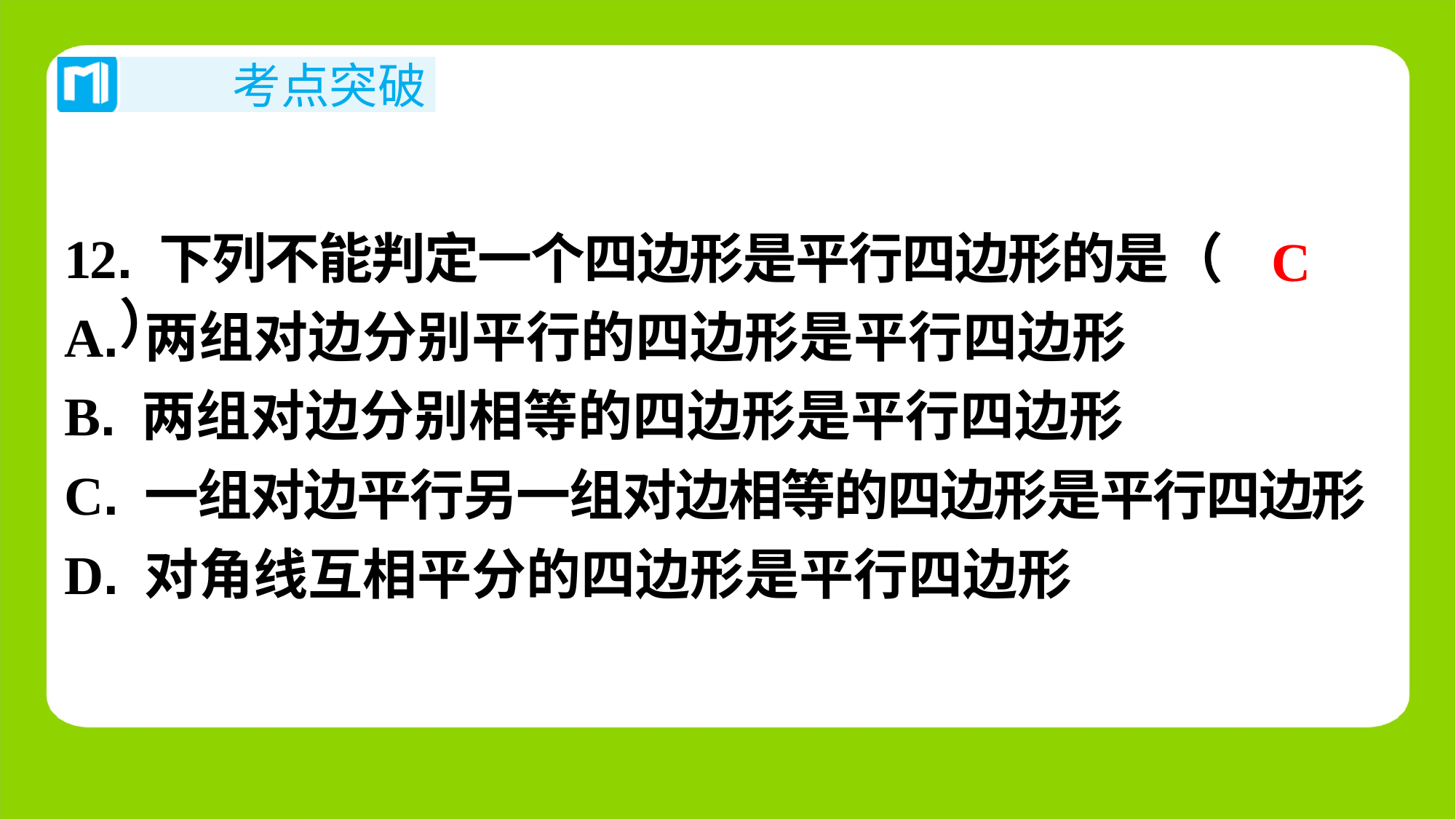

C
12. 下列不能判定一个四边形是平行四边形的是（　C　）
| A. 两组对边分别平行的四边形是平行四边形 |
| --- |
| B. 两组对边分别相等的四边形是平行四边形 |
| C. 一组对边平行另一组对边相等的四边形是平行四边形 |
| D. 对角线互相平分的四边形是平行四边形 |